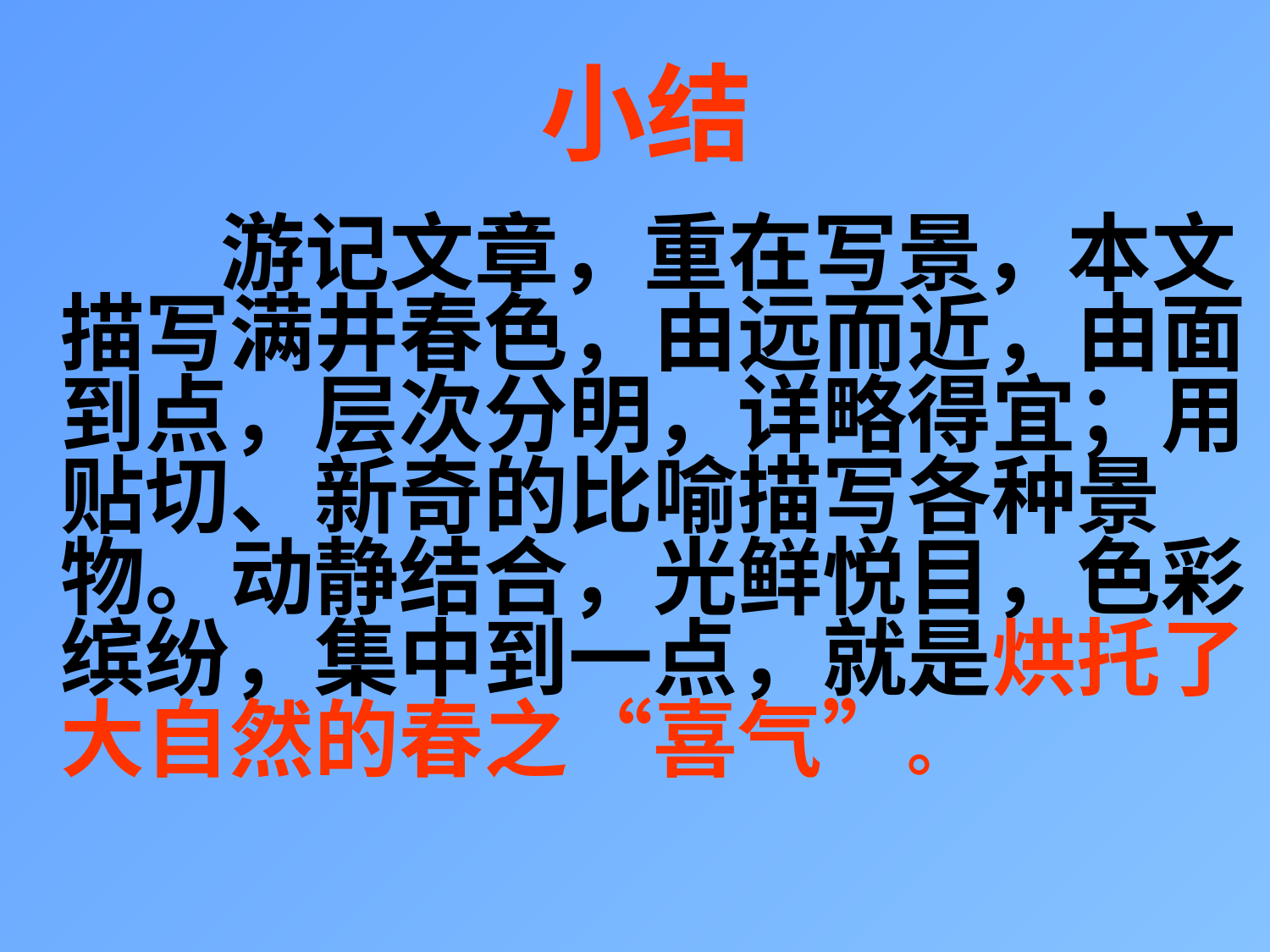

# 小结
　　　             游记文章，重在写景，本文描写满井春色，由远而近，由面到点，层次分明，详略得宜；用贴切、新奇的比喻描写各种景物。动静结合，光鲜悦目，色彩缤纷，集中到一点，就是烘托了大自然的春之“喜气”。